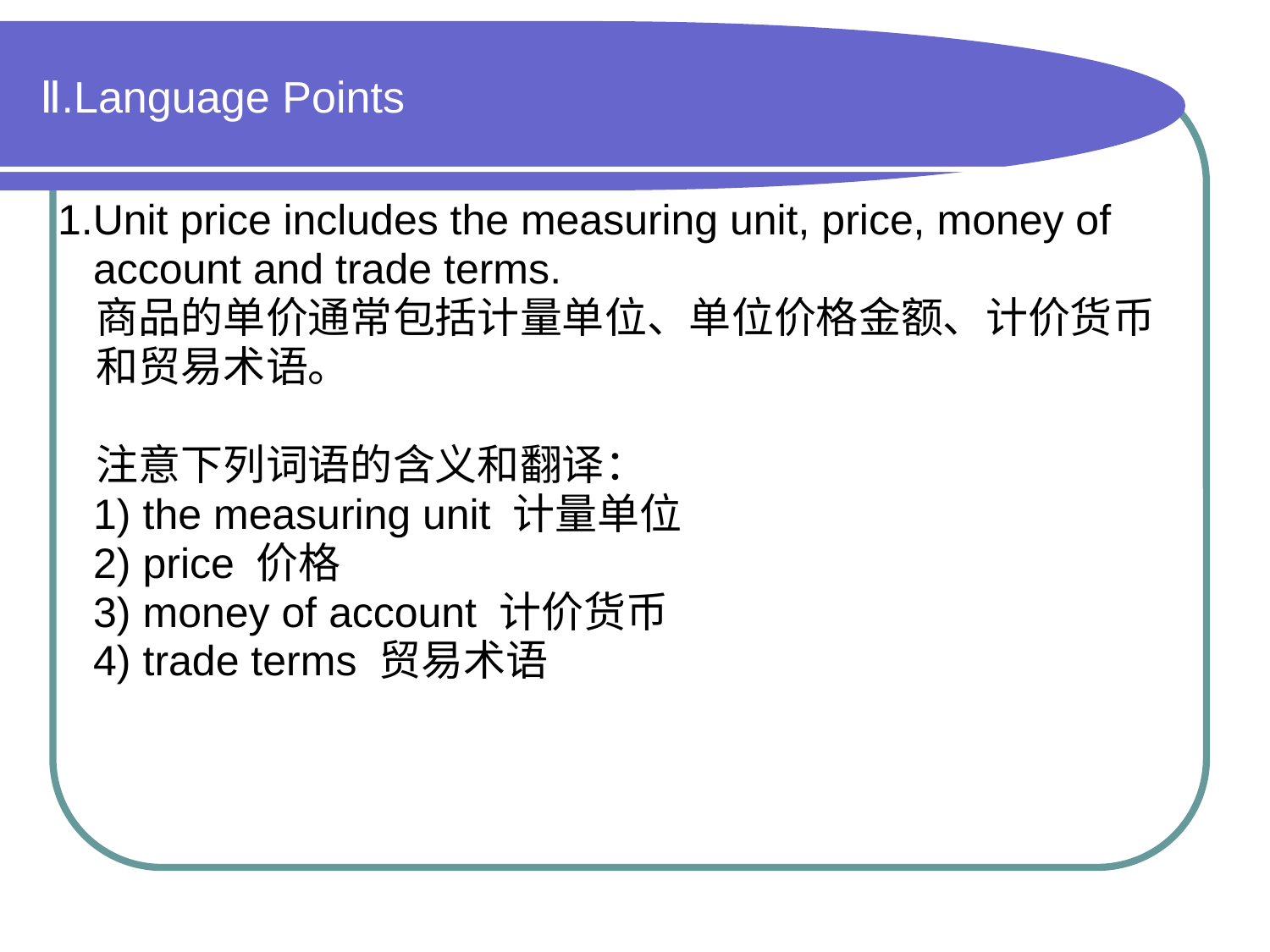

# Ⅱ.Language Points
1.Unit price includes the measuring unit, price, money of
   account and trade terms.
   商品的单价通常包括计量单位、单位价格金额、计价货币
   和贸易术语。

   注意下列词语的含义和翻译：
   1) the measuring unit 计量单位
   2) price 价格
   3) money of account 计价货币
   4) trade terms 贸易术语